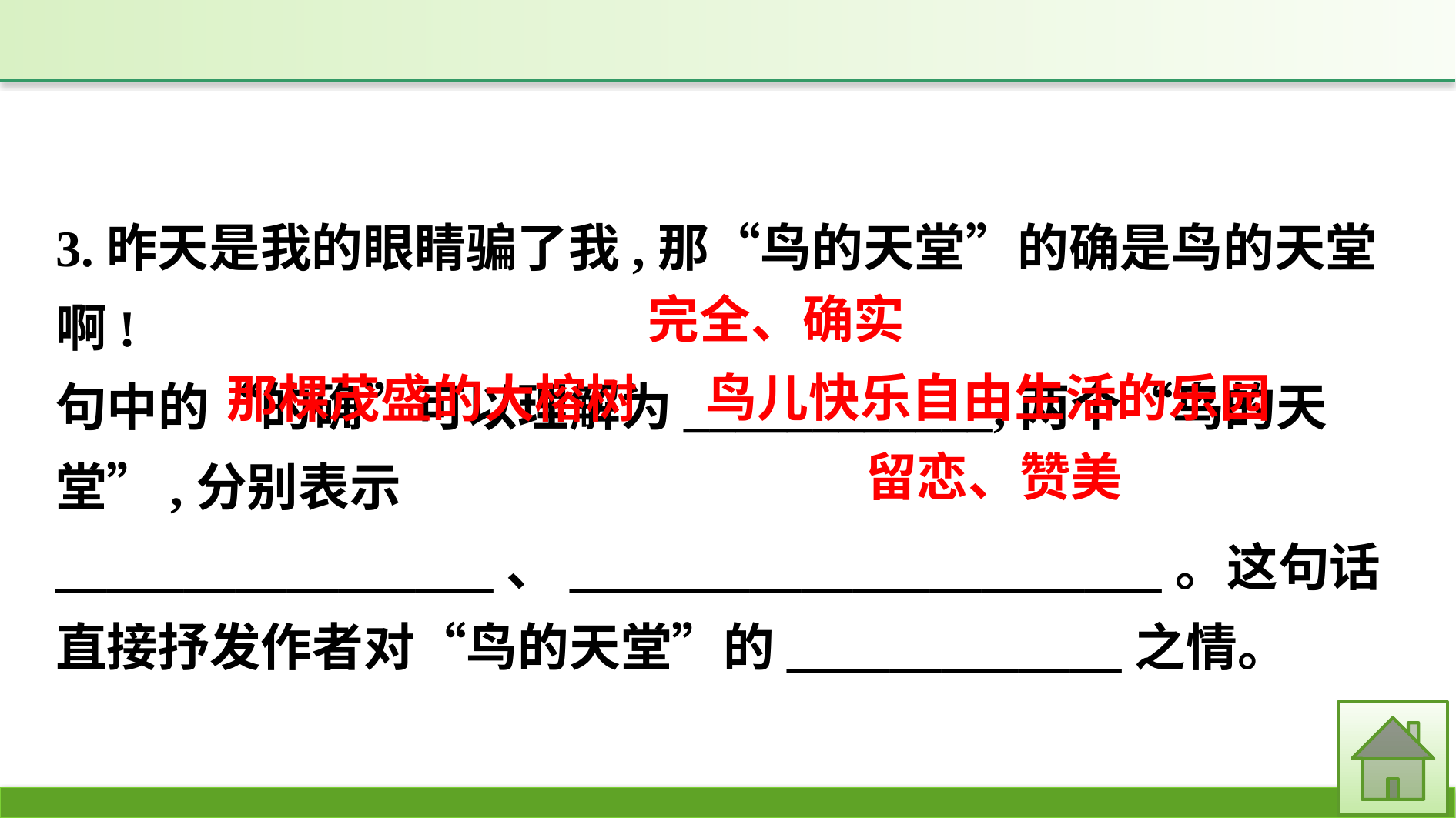

3.昨天是我的眼睛骗了我,那“鸟的天堂”的确是鸟的天堂啊!
句中的“的确”可以理解为____________,两个“鸟的天堂”,分别表示_________________、_______________________。这句话直接抒发作者对“鸟的天堂”的_____________之情。
完全、确实
鸟儿快乐自由生活的乐园
那棵茂盛的大榕树
留恋、赞美